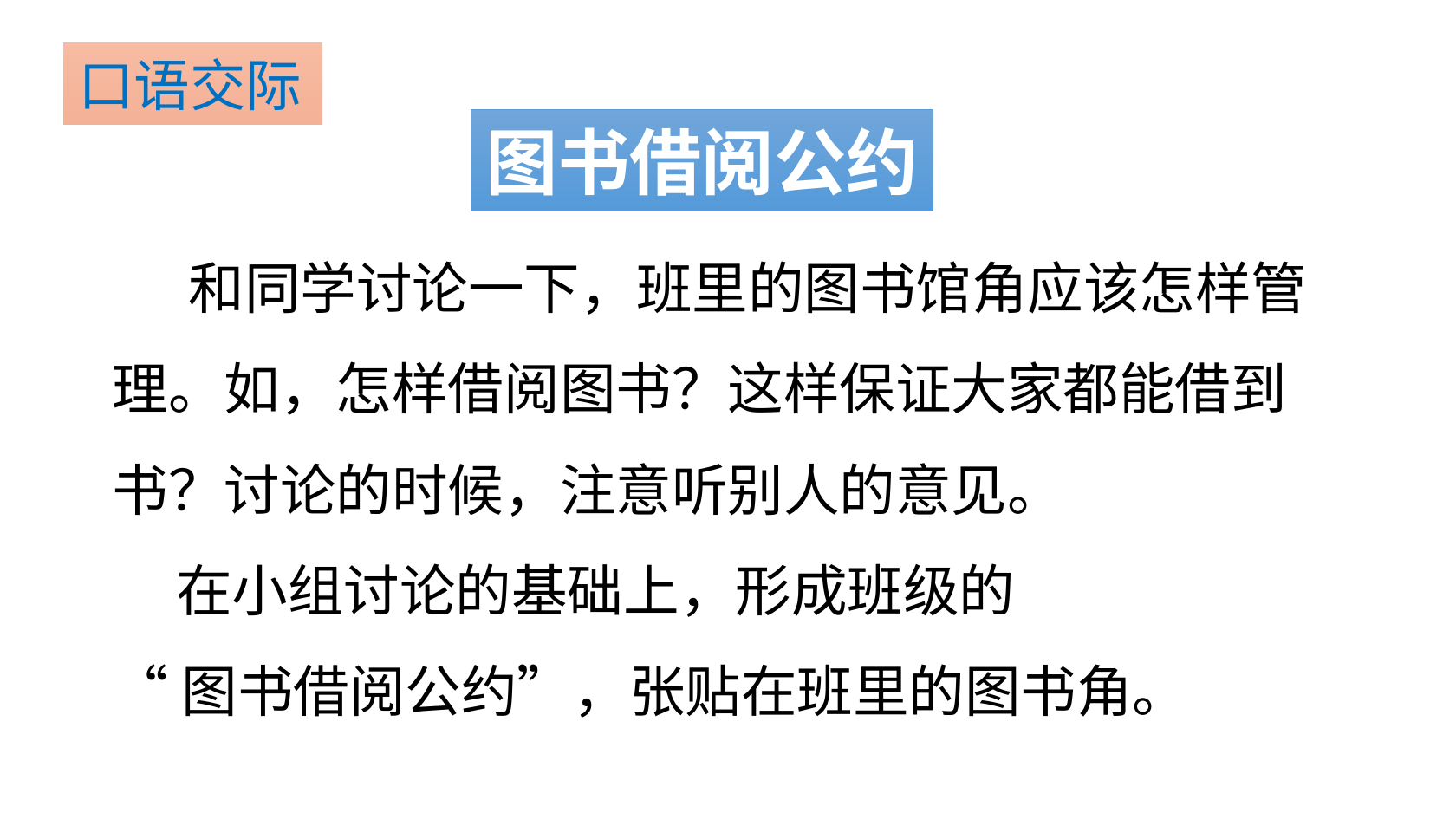

口语交际
图书借阅公约
     和同学讨论一下，班里的图书馆角应该怎样管理。如，怎样借阅图书？这样保证大家都能借到书？讨论的时候，注意听别人的意见。
    在小组讨论的基础上，形成班级的
“图书借阅公约”，张贴在班里的图书角。